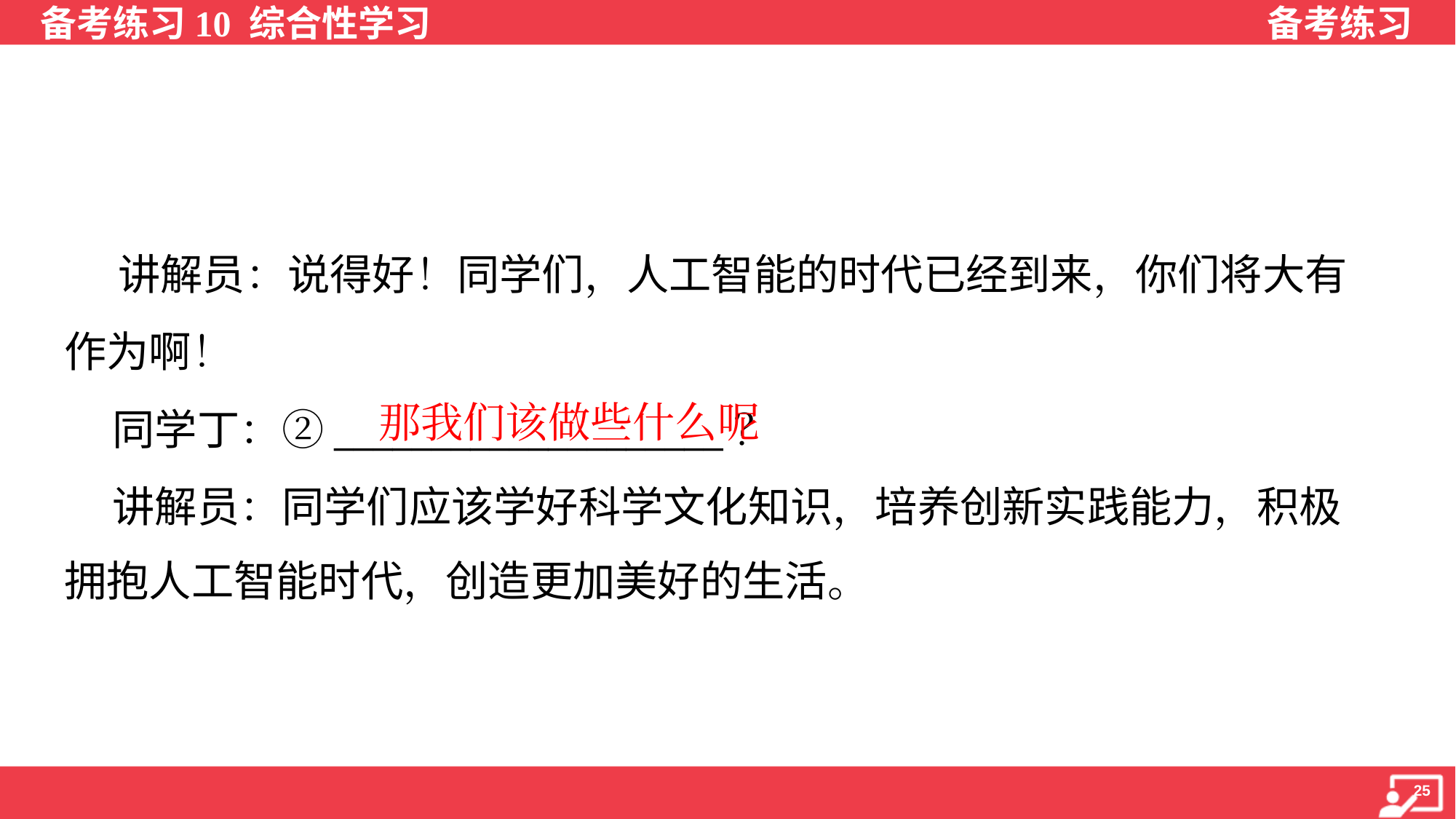

讲解员：说得好！同学们，人工智能的时代已经到来，你们将大有
作为啊！
    同学丁：②____________________？
    讲解员：同学们应该学好科学文化知识，培养创新实践能力，积极
拥抱人工智能时代，创造更加美好的生活。
那我们该做些什么呢